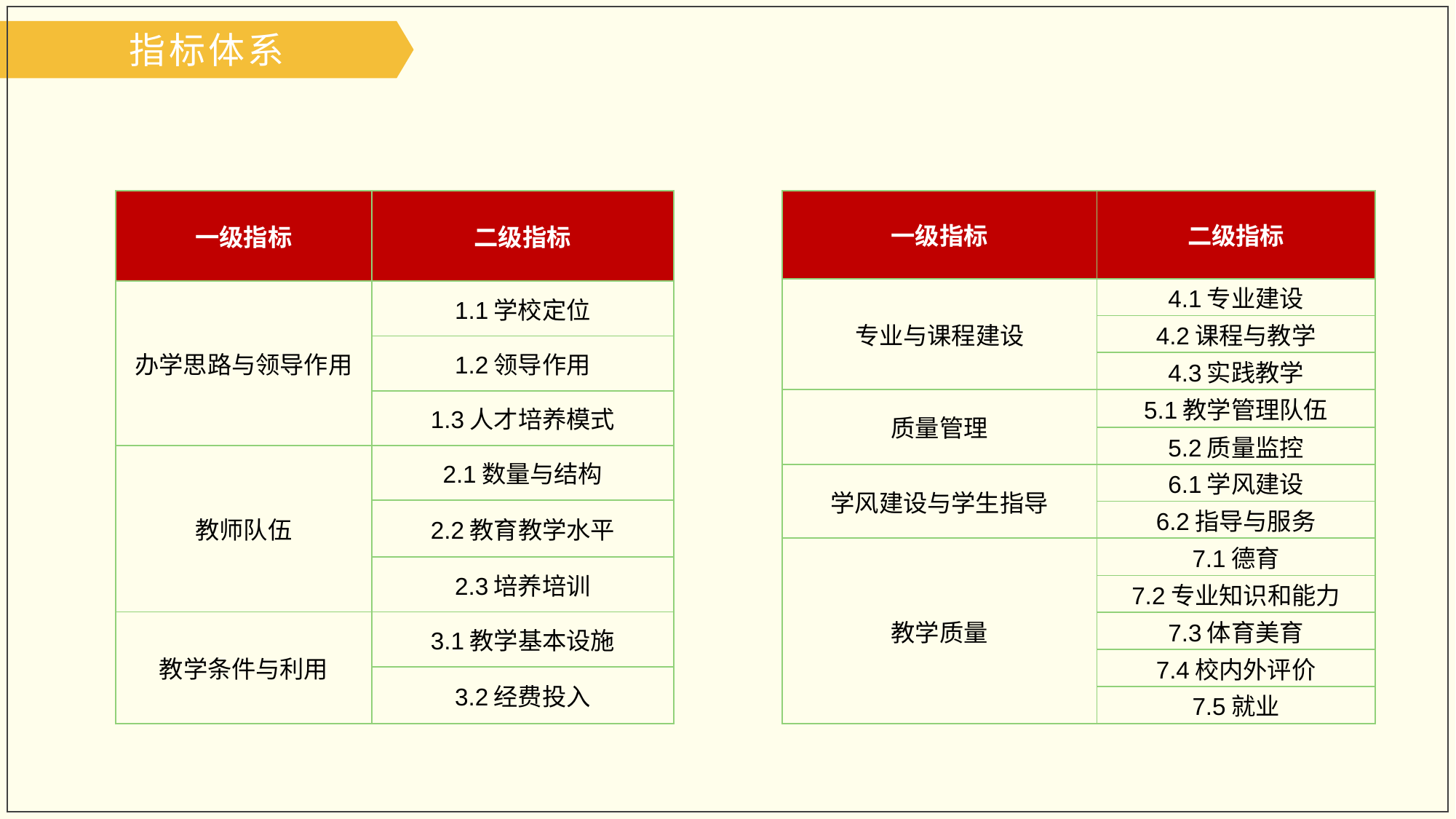

指标体系

| 一级指标 | 二级指标 |
| --- | --- |
| 办学思路与领导作用 | 1.1学校定位 |
|  | 1.2领导作用 |
|  | 1.3人才培养模式 |
| 教师队伍 | 2.1数量与结构 |
|  | 2.2教育教学水平 |
|  | 2.3培养培训 |
| 教学条件与利用 | 3.1教学基本设施 |
|  | 3.2经费投入 |
| 一级指标 | 二级指标 |
| --- | --- |
| 专业与课程建设 | 4.1专业建设 |
|  | 4.2课程与教学 |
|  | 4.3实践教学 |
| 质量管理 | 5.1教学管理队伍 |
|  | 5.2质量监控 |
| 学风建设与学生指导 | 6.1学风建设 |
|  | 6.2指导与服务 |
| 教学质量 | 7.1德育 |
|  | 7.2专业知识和能力 |
|  | 7.3体育美育 |
|  | 7.4校内外评价 |
|  | 7.5就业 |